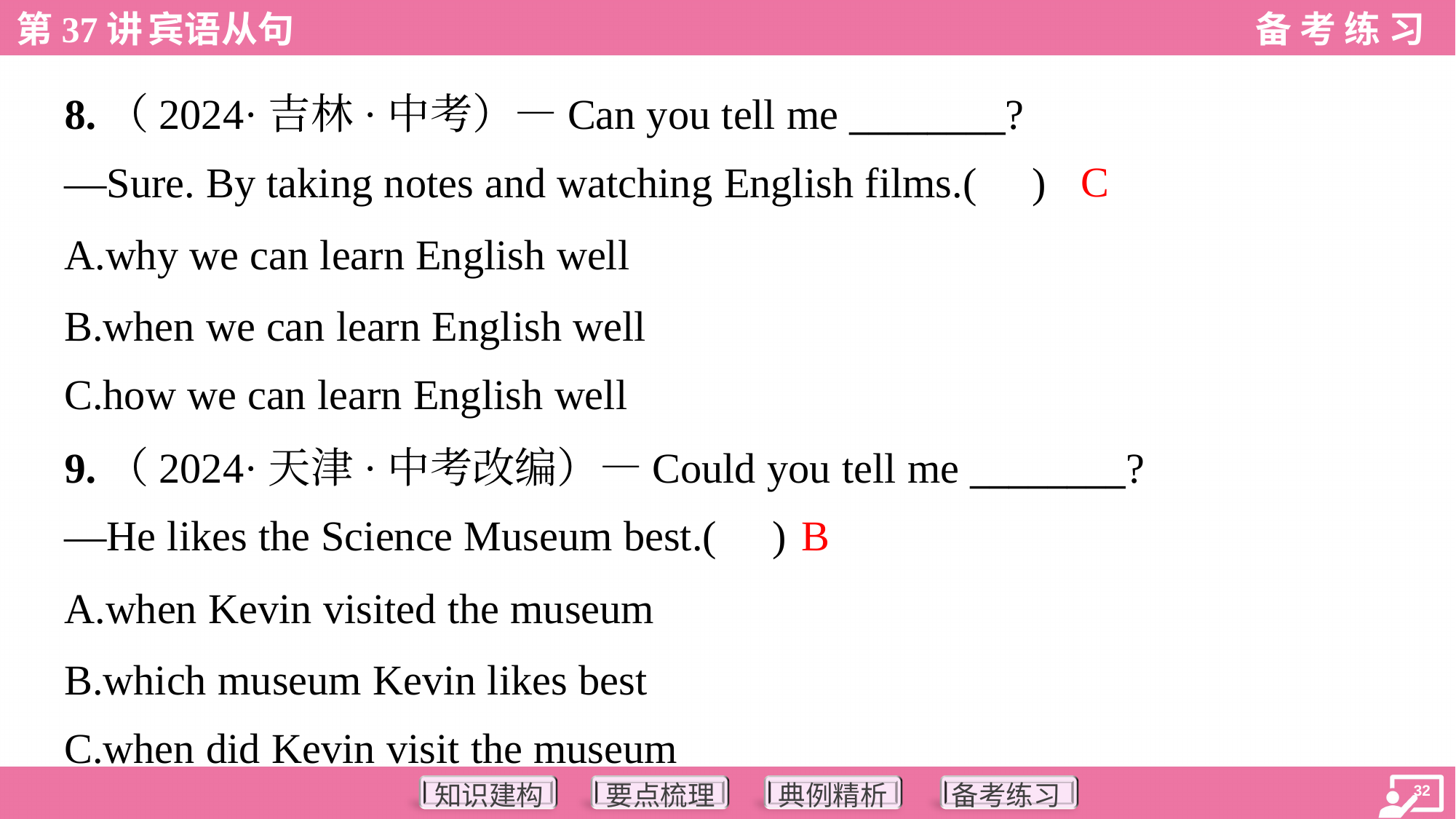

8.（2024·吉林·中考）—Can you tell me ________?
—Sure. By taking notes and watching English films.(     )
C
A.why we can learn English well
B.when we can learn English well
C.how we can learn English well
9.（2024·天津·中考改编）—Could you tell me ________?
—He likes the Science Museum best.(     )
B
A.when Kevin visited the museum
B.which museum Kevin likes best
C.when did Kevin visit the museum